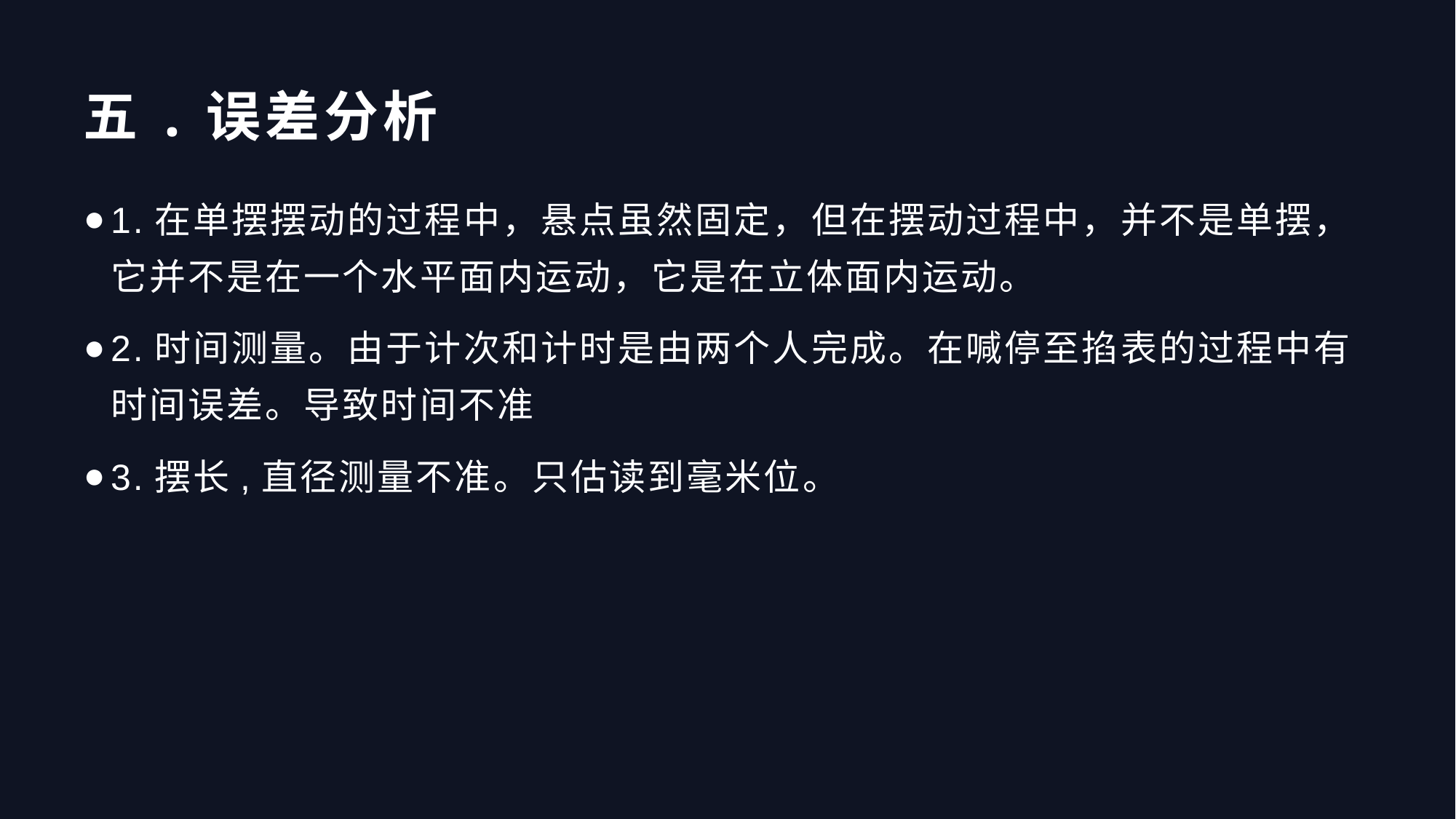

# 五.误差分析
1.在单摆摆动的过程中，悬点虽然固定，但在摆动过程中，并不是单摆，它并不是在一个水平面内运动，它是在立体面内运动。
2.时间测量。由于计次和计时是由两个人完成。在喊停至掐表的过程中有时间误差。导致时间不准
3.摆长,直径测量不准。只估读到毫米位。